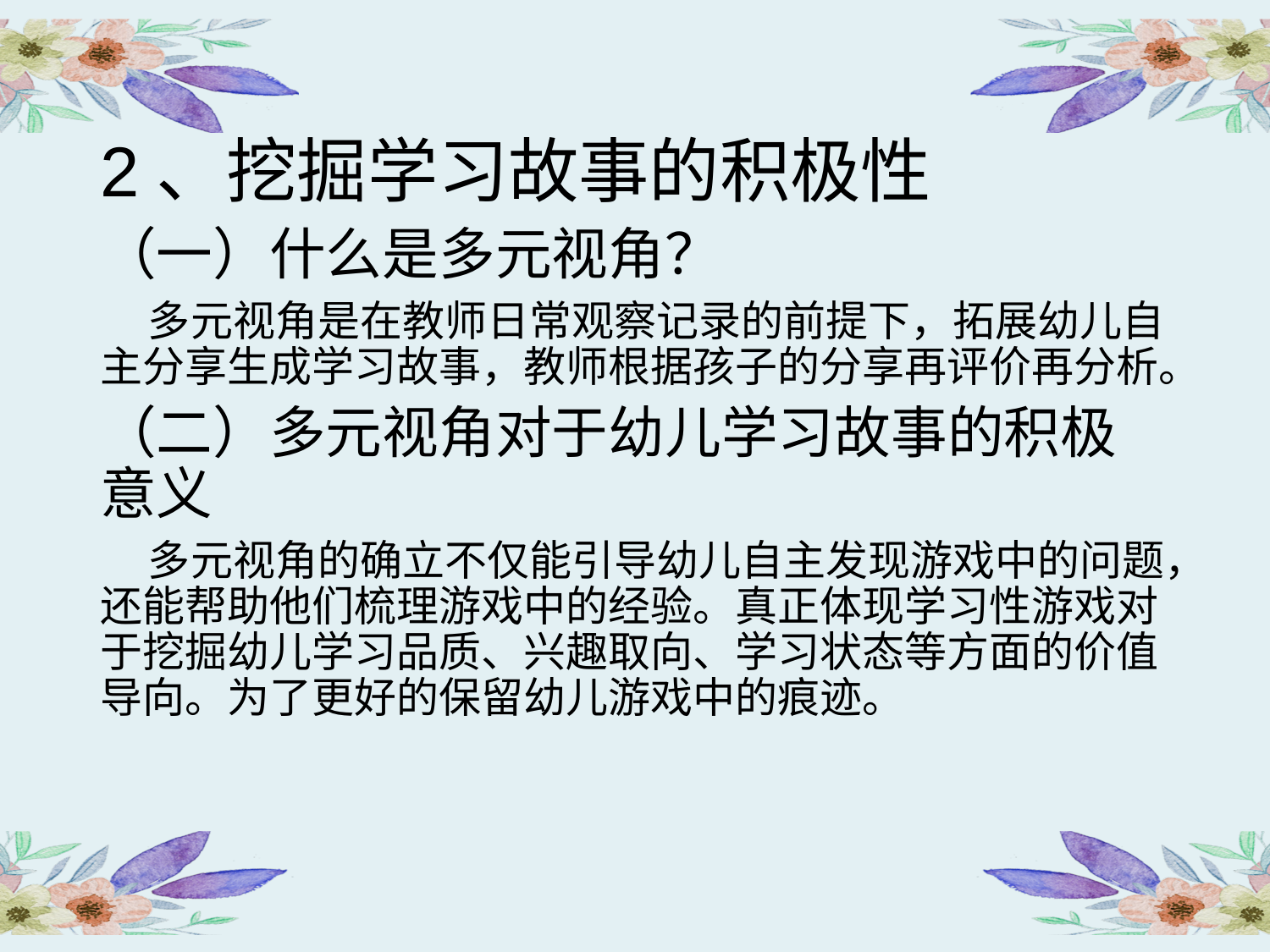

2、挖掘学习故事的积极性
（一）什么是多元视角？
    多元视角是在教师日常观察记录的前提下，拓展幼儿自主分享生成学习故事，教师根据孩子的分享再评价再分析。
（二）多元视角对于幼儿学习故事的积极意义
    多元视角的确立不仅能引导幼儿自主发现游戏中的问题，还能帮助他们梳理游戏中的经验。真正体现学习性游戏对于挖掘幼儿学习品质、兴趣取向、学习状态等方面的价值导向。为了更好的保留幼儿游戏中的痕迹。